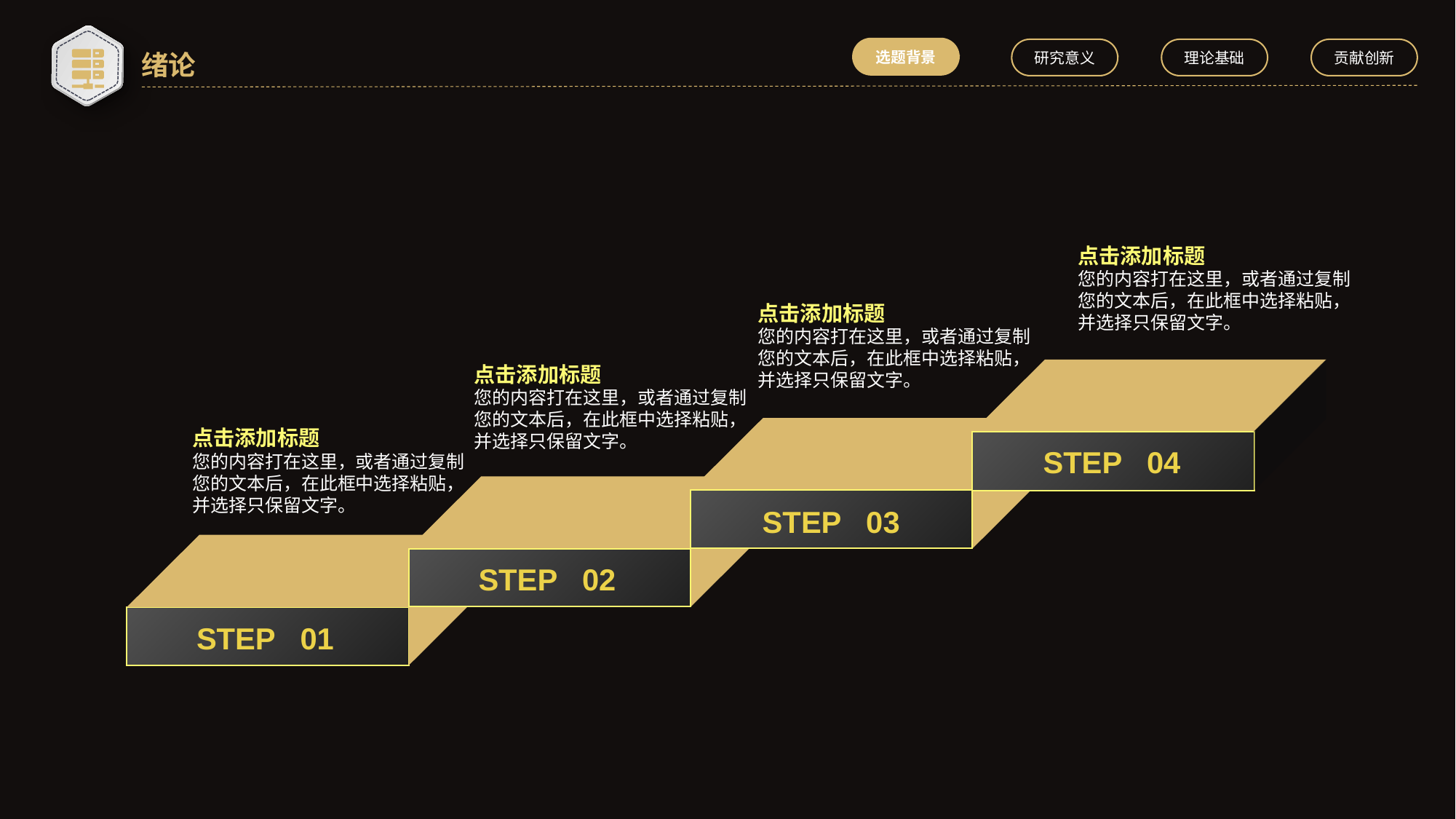

选题背景
研究意义
理论基础
贡献创新
绪论

点击添加标题
您的内容打在这里，或者通过复制
您的文本后，在此框中选择粘贴，
并选择只保留文字。

点击添加标题
您的内容打在这里，或者通过复制
您的文本后，在此框中选择粘贴，
并选择只保留文字。

点击添加标题
您的内容打在这里，或者通过复制
您的文本后，在此框中选择粘贴，
并选择只保留文字。

  STEP   04

  STEP   03
点击添加标题
您的内容打在这里，或者通过复制
您的文本后，在此框中选择粘贴，
并选择只保留文字。

  STEP   02

  STEP   01